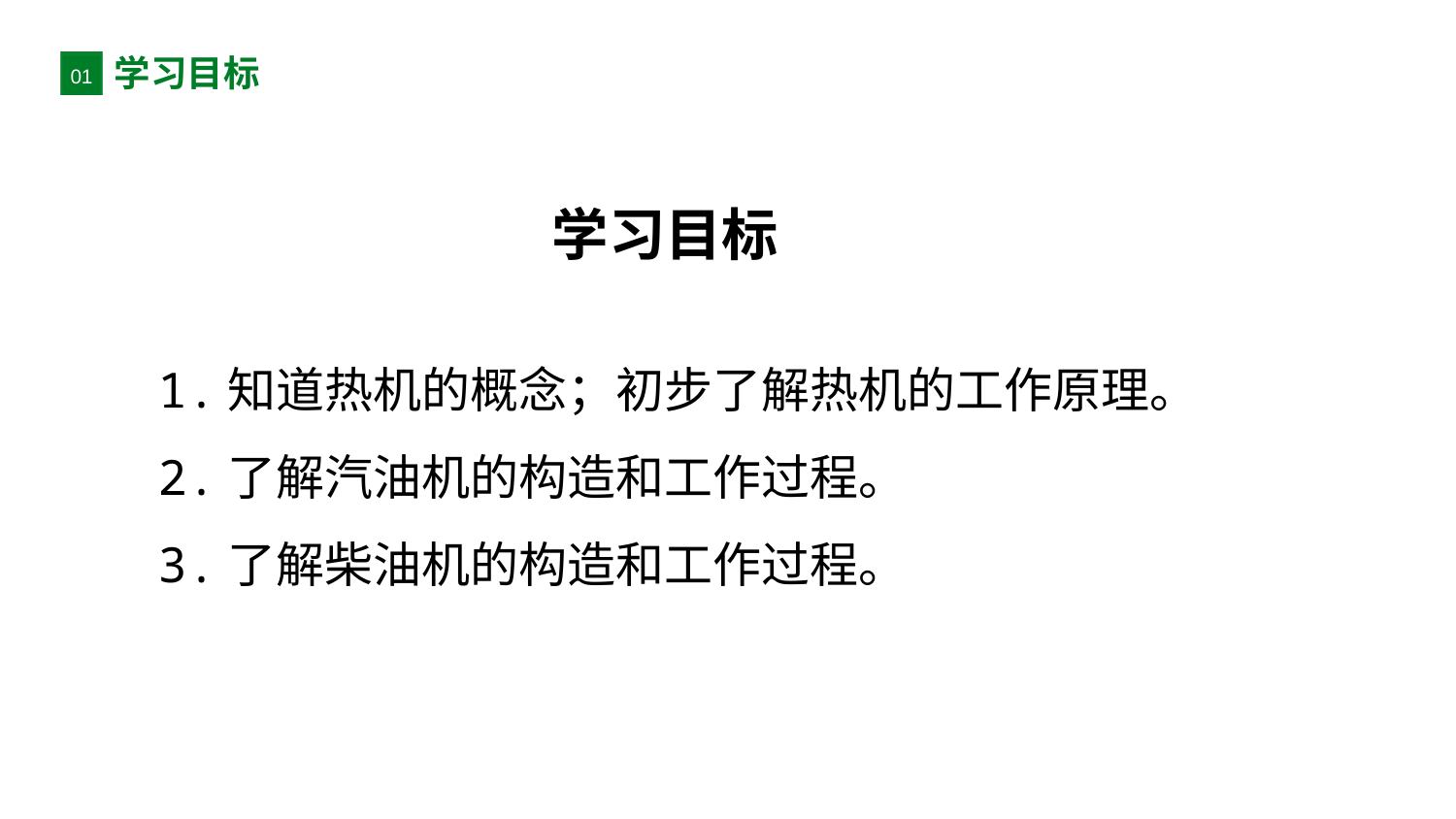

学习目标

01
01
学习目标
1.知道热机的概念；初步了解热机的工作原理。
2.了解汽油机的构造和工作过程。
3.了解柴油机的构造和工作过程。